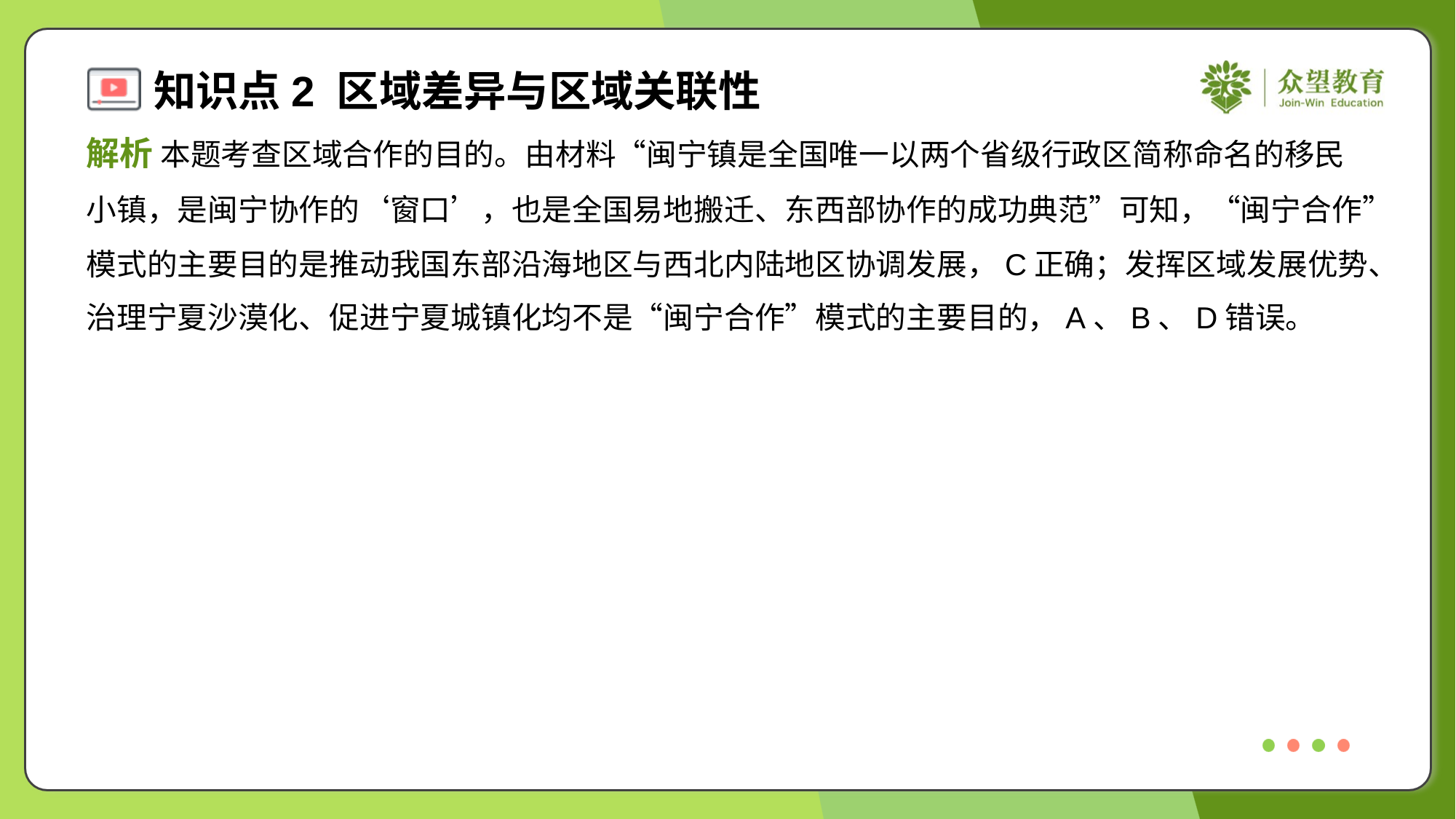

解析 本题考查区域合作的目的。由材料“闽宁镇是全国唯一以两个省级行政区简称命名的移民
小镇，是闽宁协作的‘窗口’，也是全国易地搬迁、东西部协作的成功典范”可知，“闽宁合作”
模式的主要目的是推动我国东部沿海地区与西北内陆地区协调发展，C正确；发挥区域发展优势、
治理宁夏沙漠化、促进宁夏城镇化均不是“闽宁合作”模式的主要目的，A、B、D错误。